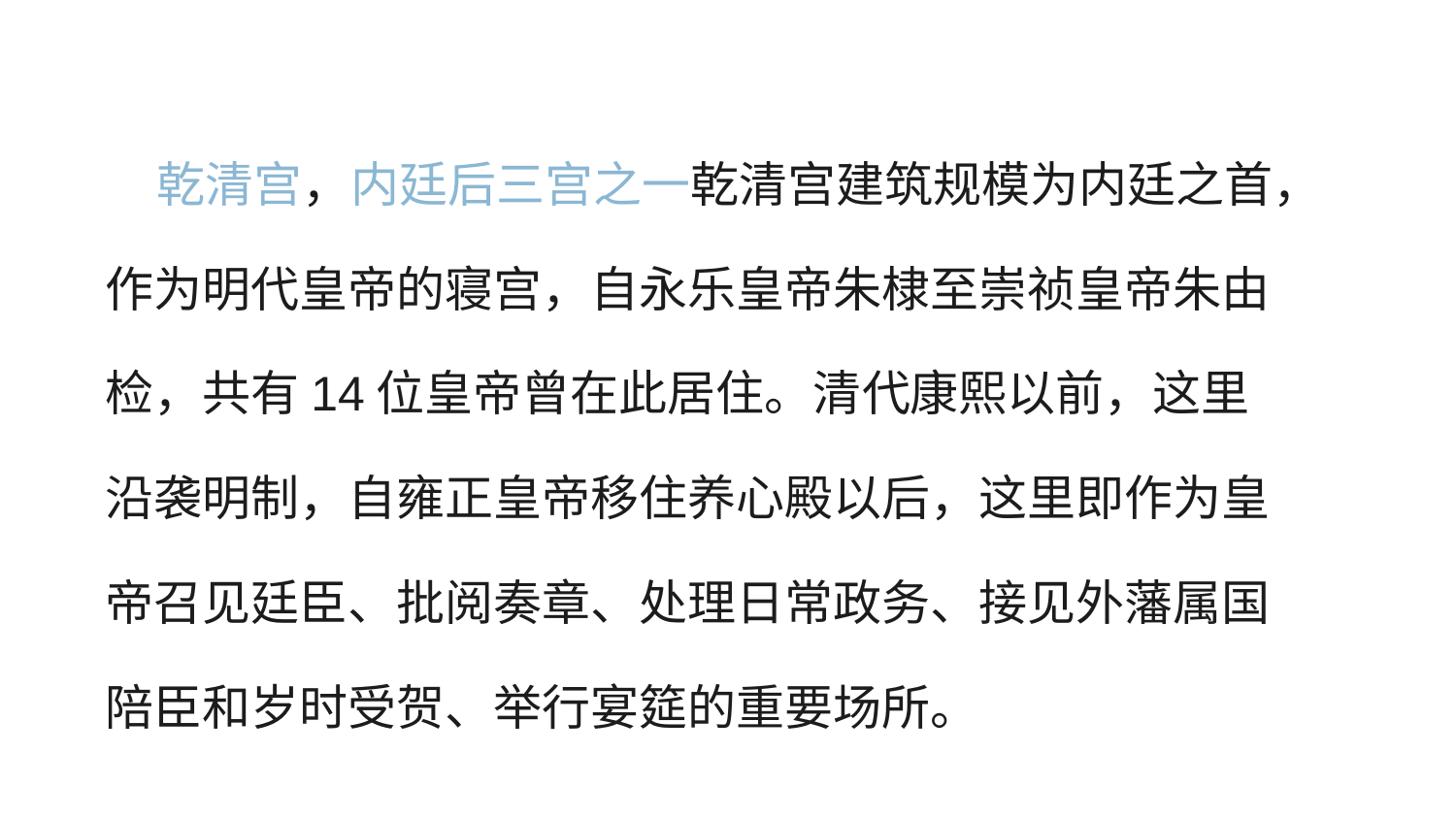

乾清宫，内廷后三宫之一乾清宫建筑规模为内廷之首，作为明代皇帝的寝宫，自永乐皇帝朱棣至崇祯皇帝朱由检，共有14位皇帝曾在此居住。清代康熙以前，这里沿袭明制，自雍正皇帝移住养心殿以后，这里即作为皇帝召见廷臣、批阅奏章、处理日常政务、接见外藩属国陪臣和岁时受贺、举行宴筵的重要场所。